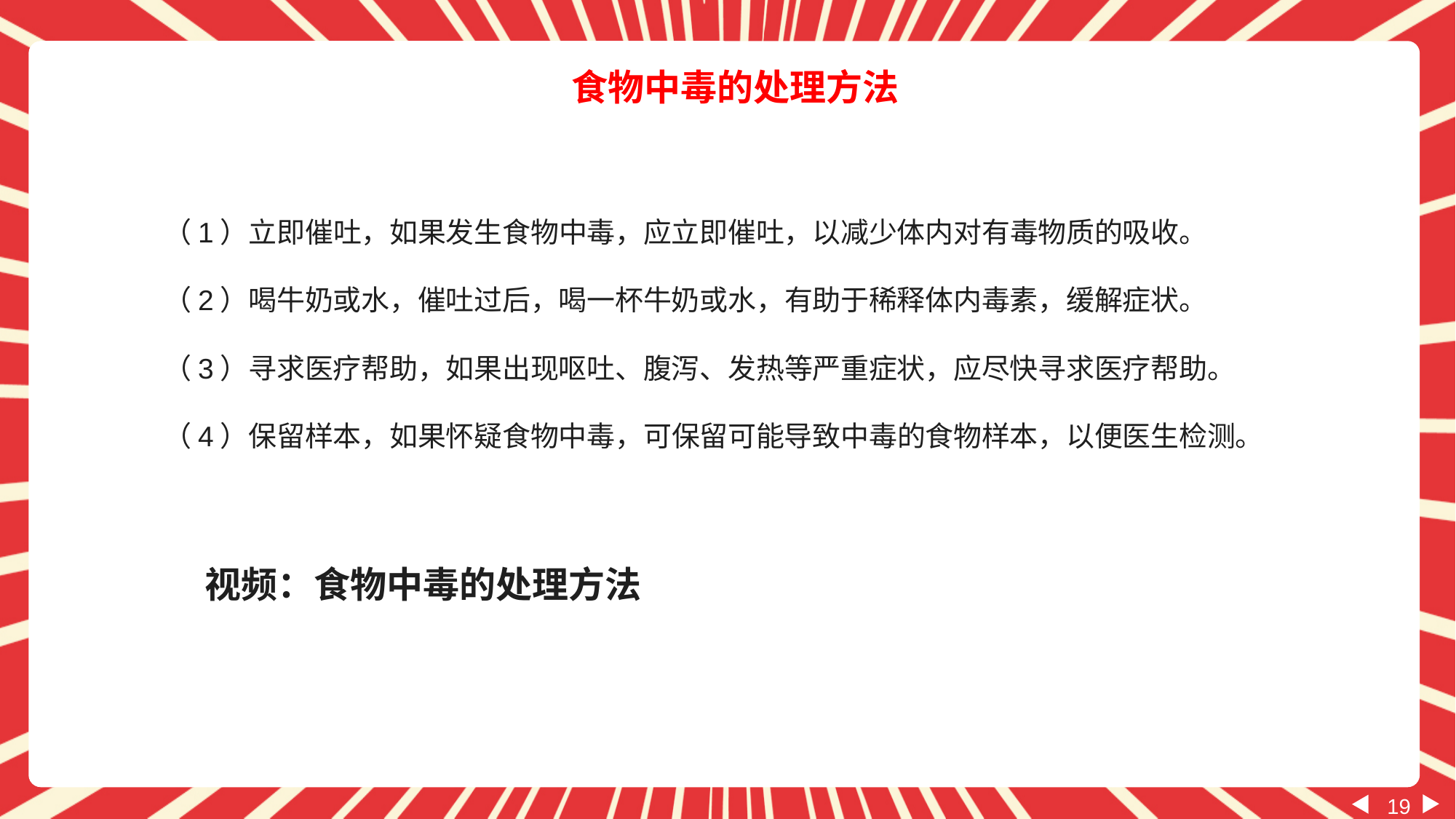

食物中毒的处理方法
（1）立即催吐，如果发生食物中毒，应立即催吐，以减少体内对有毒物质的吸收。
（2）喝牛奶或水，催吐过后，喝一杯牛奶或水，有助于稀释体内毒素，缓解症状。
（3）寻求医疗帮助，如果出现呕吐、腹泻、发热等严重症状，应尽快寻求医疗帮助。
（4）保留样本，如果怀疑食物中毒，可保留可能导致中毒的食物样本，以便医生检测。
视频：食物中毒的处理方法